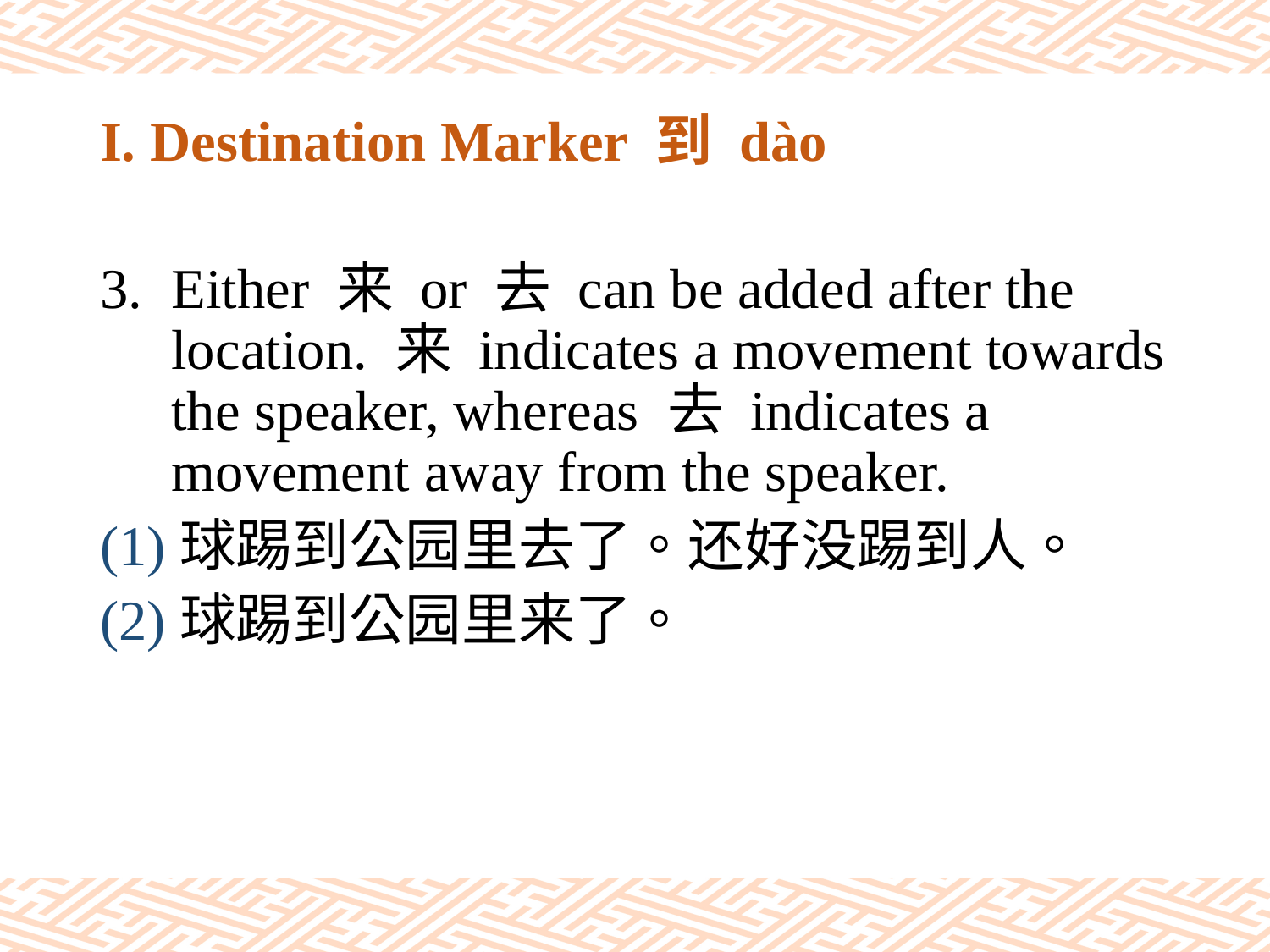

# I. Destination Marker 到 dào
Either 来 or 去 can be added after the location. 来 indicates a movement towards the speaker, whereas 去 indicates a movement away from the speaker.
(1)球踢到公园里去了。还好没踢到人。
(2)球踢到公园里来了。